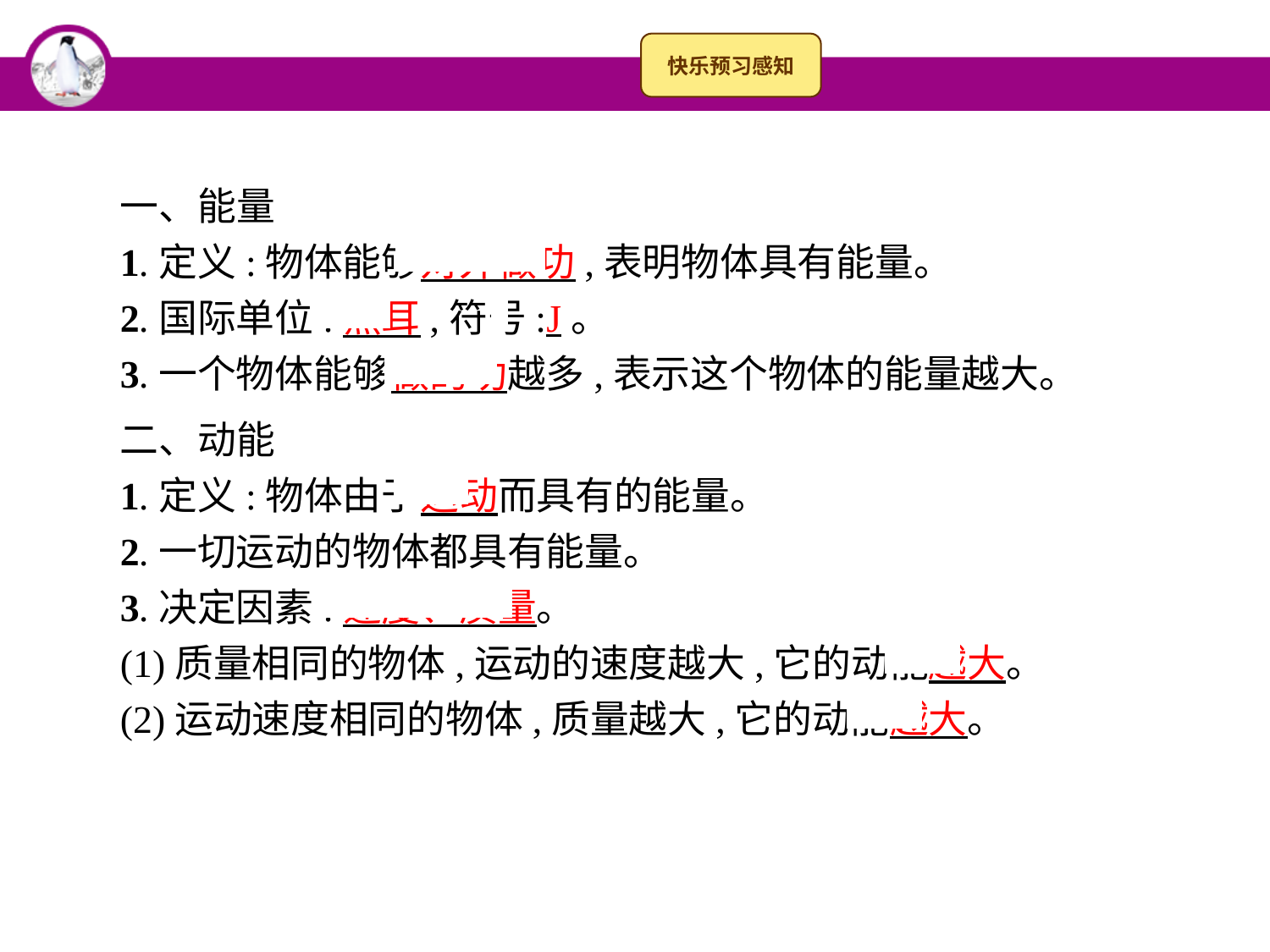

一、能量
1.定义:物体能够对外做功,表明物体具有能量。
2.国际单位:焦耳,符号:J。
3.一个物体能够做的功越多,表示这个物体的能量越大。

二、动能
1.定义:物体由于运动而具有的能量。
2.一切运动的物体都具有能量。
3.决定因素:速度、质量。
(1)质量相同的物体,运动的速度越大,它的动能越大。
(2)运动速度相同的物体,质量越大,它的动能越大。